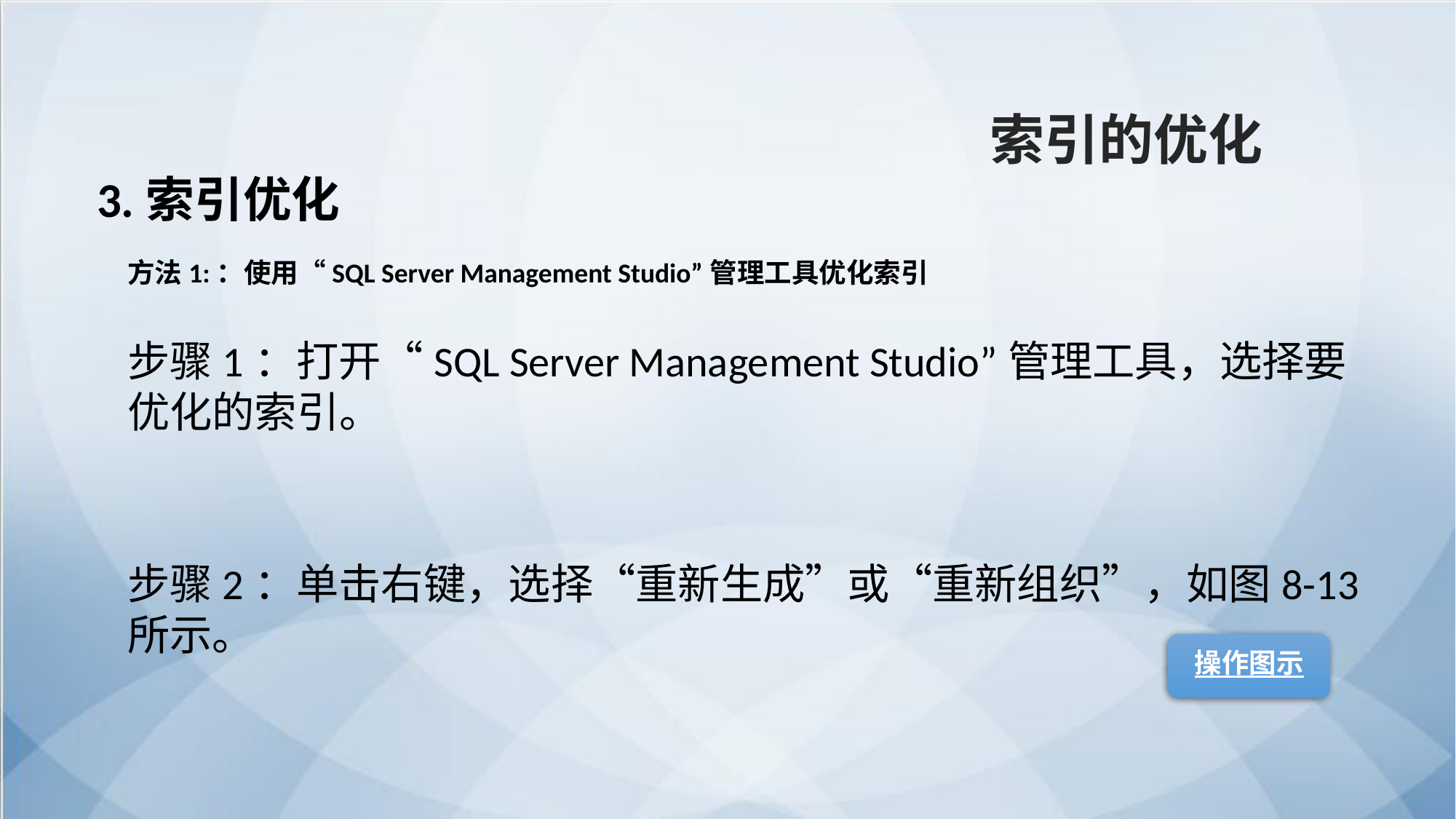

索引的优化
3.索引优化
方法1:：使用“SQL Server Management Studio”管理工具优化索引
步骤1：打开“SQL Server Management Studio”管理工具，选择要优化的索引。
步骤2：单击右键，选择“重新生成”或“重新组织”，如图8-13所示。
操作图示